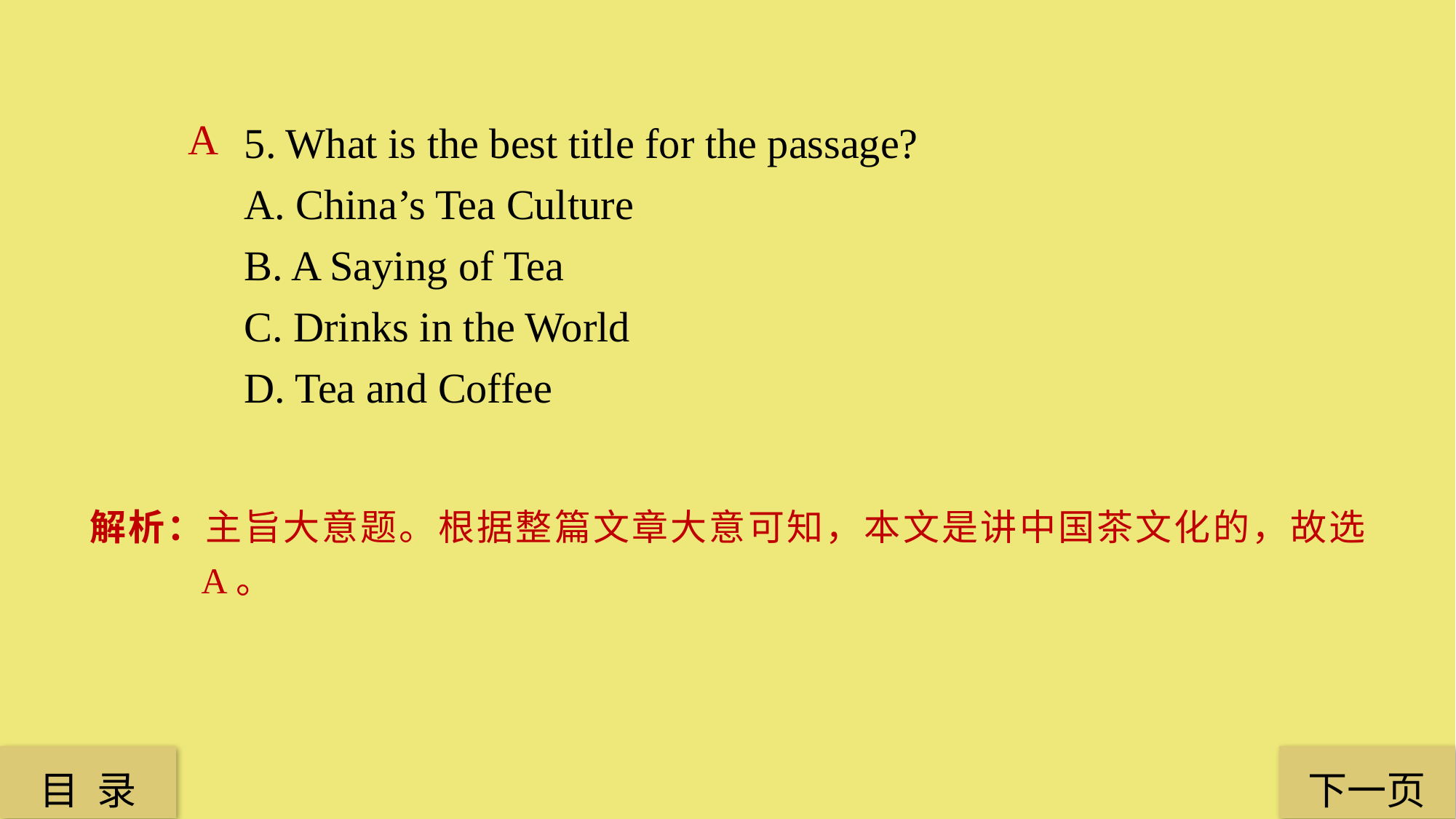

5. What is the best title for the passage?
A. China’s Tea Culture
B. A Saying of Tea
C. Drinks in the World
D. Tea and Coffee
A
解析：主旨大意题。根据整篇文章大意可知，本文是讲中国茶文化的，故选 A。